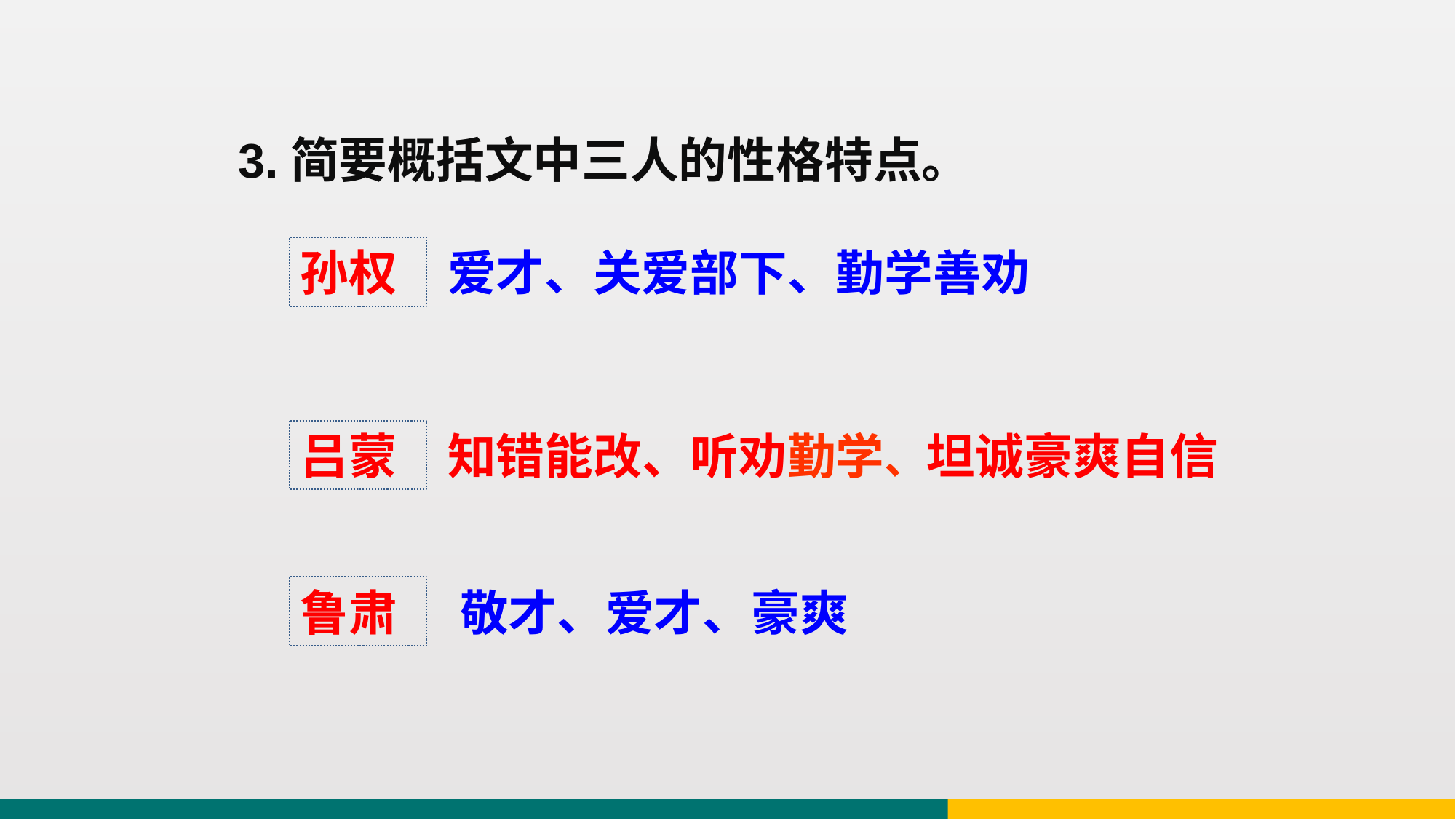

3.简要概括文中三人的性格特点。
孙权
爱才、关爱部下、勤学善劝
吕蒙
知错能改、听劝勤学、坦诚豪爽自信
鲁肃
敬才、爱才、豪爽